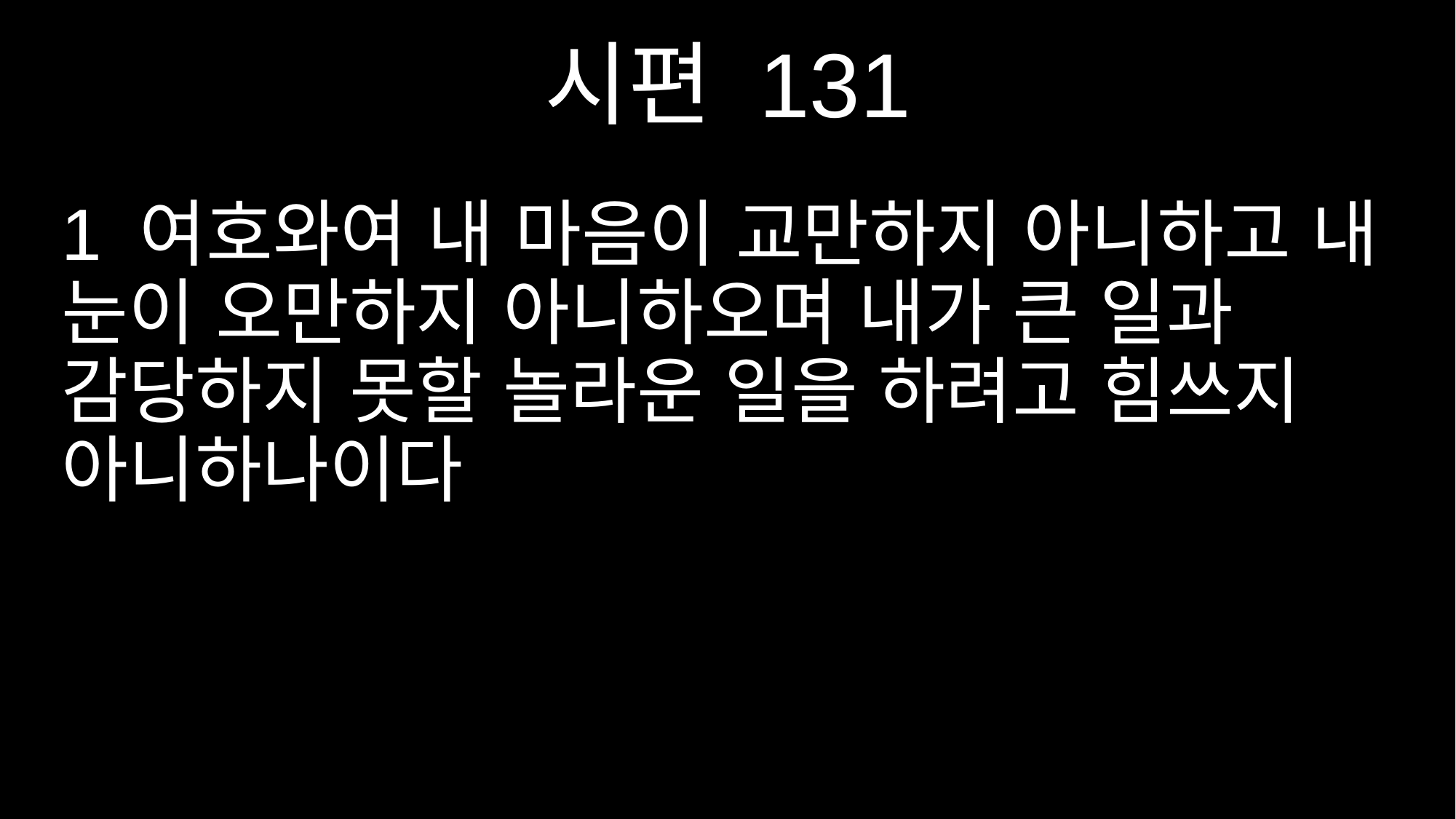

시편 131
1 여호와여 내 마음이 교만하지 아니하고 내 눈이 오만하지 아니하오며 내가 큰 일과 감당하지 못할 놀라운 일을 하려고 힘쓰지 아니하나이다